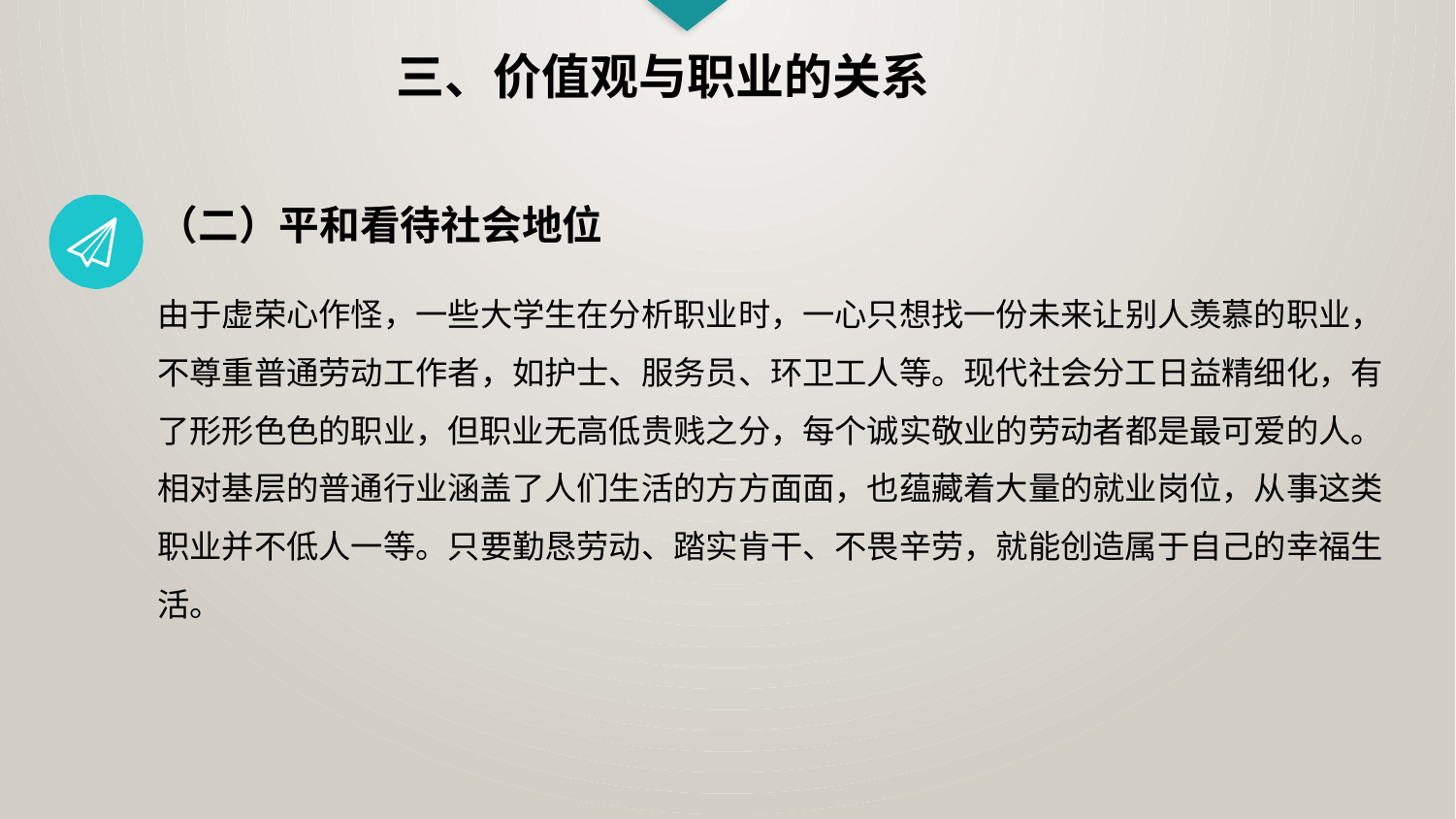

三、价值观与职业的关系
（二）平和看待社会地位

由于虚荣心作怪，一些大学生在分析职业时，一心只想找一份未来让别人羡慕的职业，不尊重普通劳动工作者，如护士、服务员、环卫工人等。现代社会分工日益精细化，有了形形色色的职业，但职业无高低贵贱之分，每个诚实敬业的劳动者都是最可爱的人。
相对基层的普通行业涵盖了人们生活的方方面面，也蕴藏着大量的就业岗位，从事这类职业并不低人一等。只要勤恳劳动、踏实肯干、不畏辛劳，就能创造属于自己的幸福生活。
72